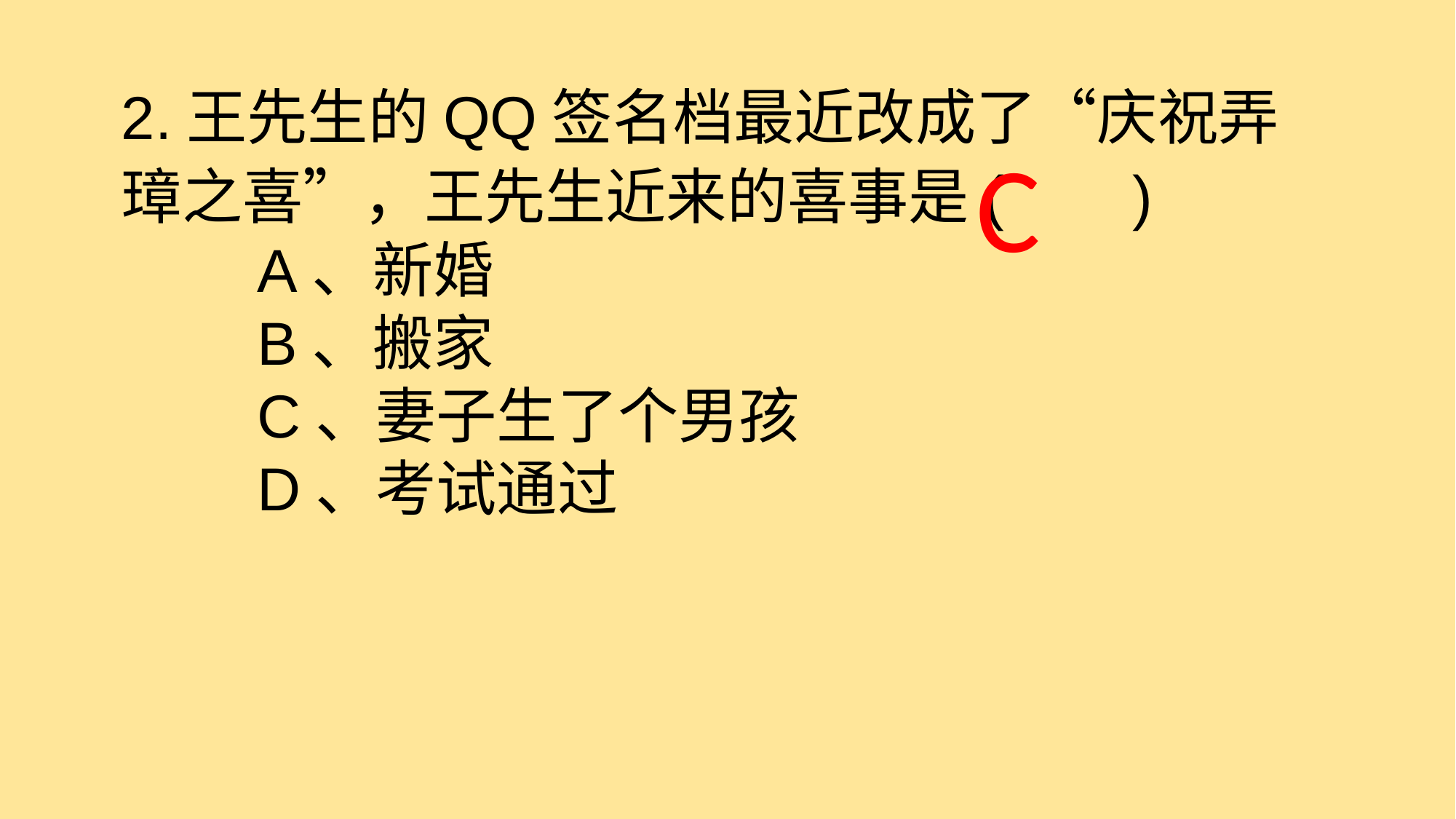

2.王先生的QQ签名档最近改成了“庆祝弄璋之喜”，王先生近来的喜事是(       )
　　A、新婚
　　B、搬家
　　C、妻子生了个男孩
　　D、考试通过
  C